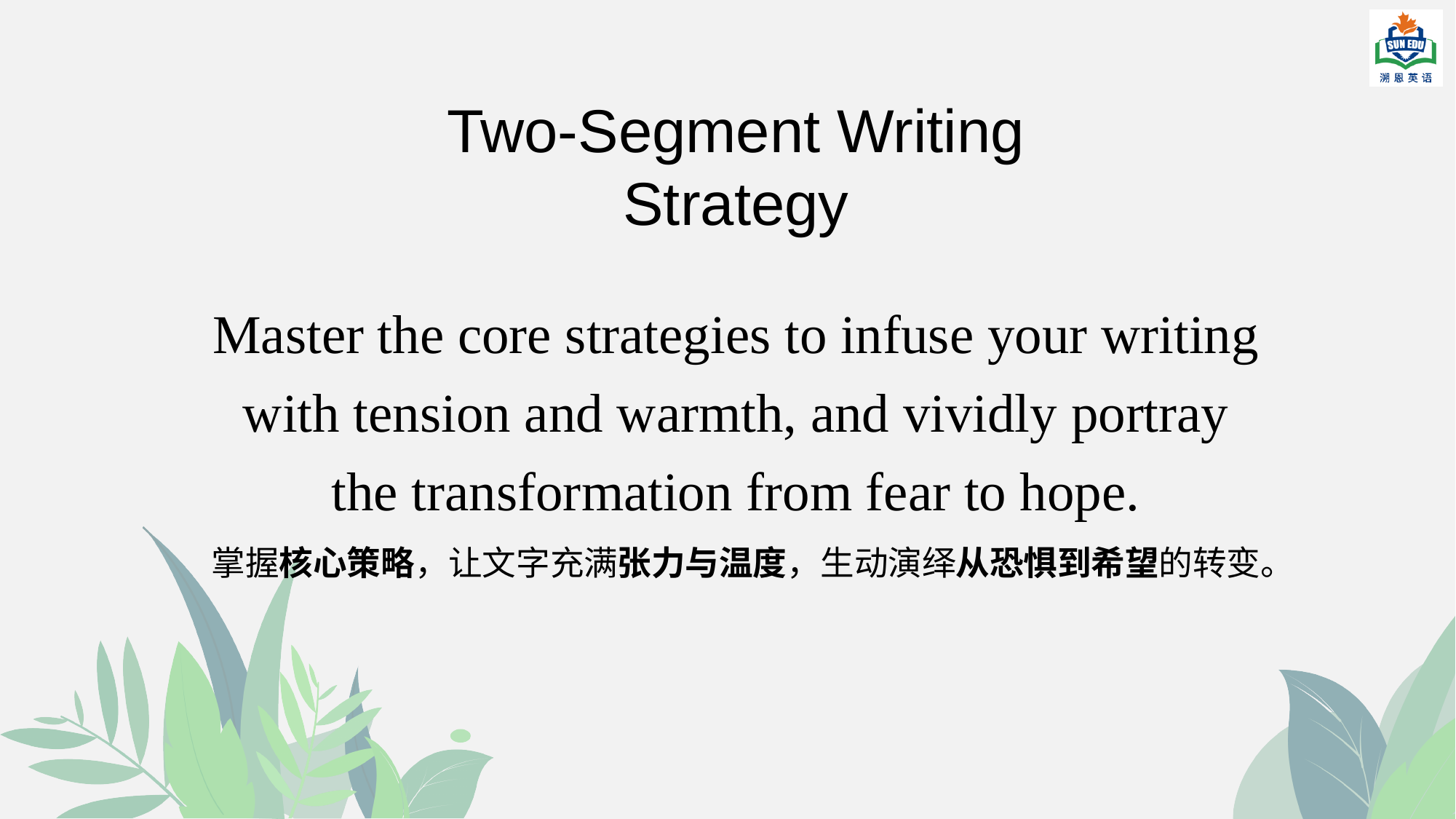

# Two-Segment Writing Strategy
Master the core strategies to infuse your writing with tension and warmth, and vividly portray the transformation from fear to hope.
掌握核心策略，让文字充满张力与温度，生动演绎从恐惧到希望的转变。